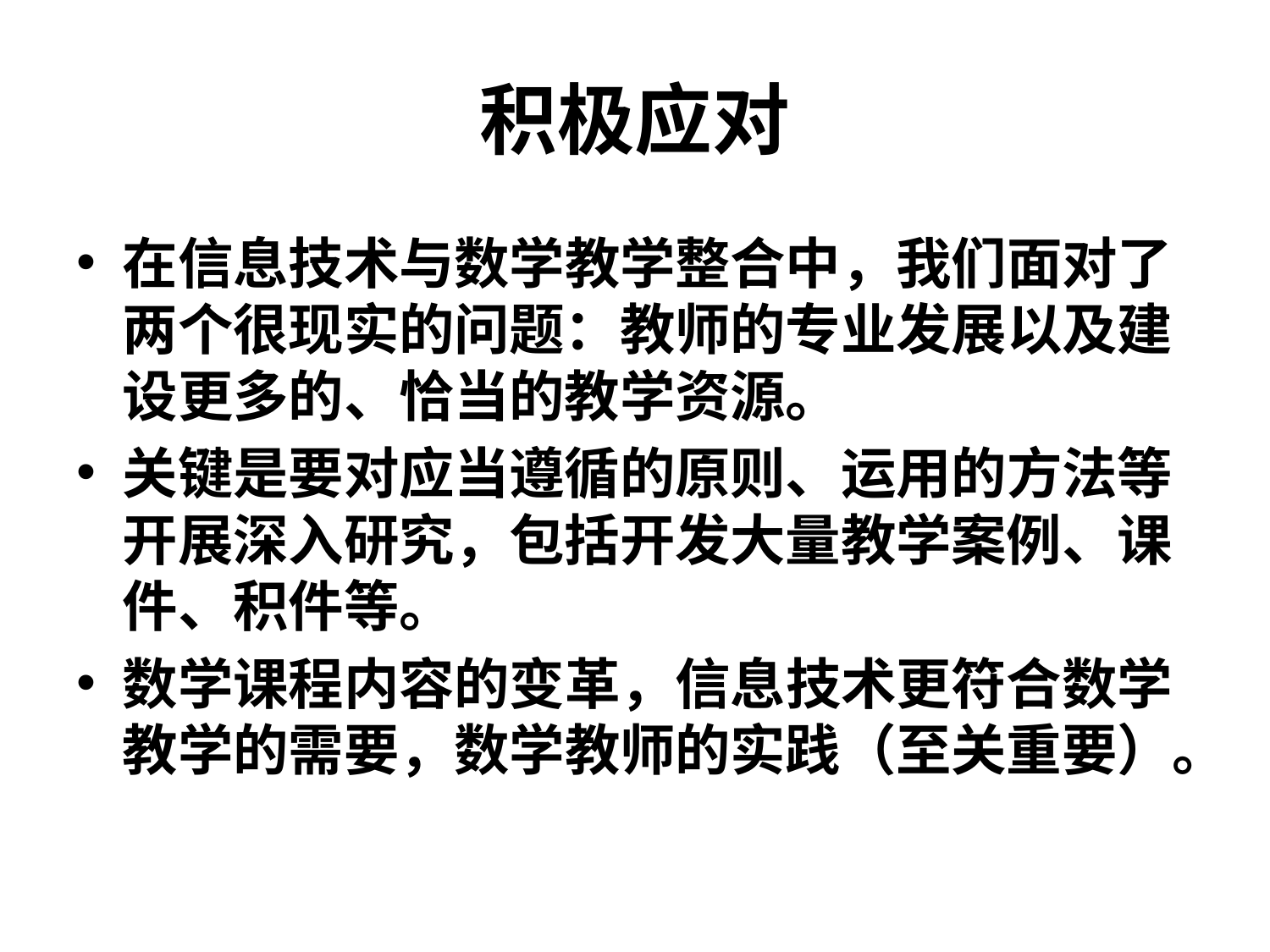

# 积极应对
在信息技术与数学教学整合中，我们面对了两个很现实的问题：教师的专业发展以及建设更多的、恰当的教学资源。
关键是要对应当遵循的原则、运用的方法等开展深入研究，包括开发大量教学案例、课件、积件等。
数学课程内容的变革，信息技术更符合数学教学的需要，数学教师的实践（至关重要）。